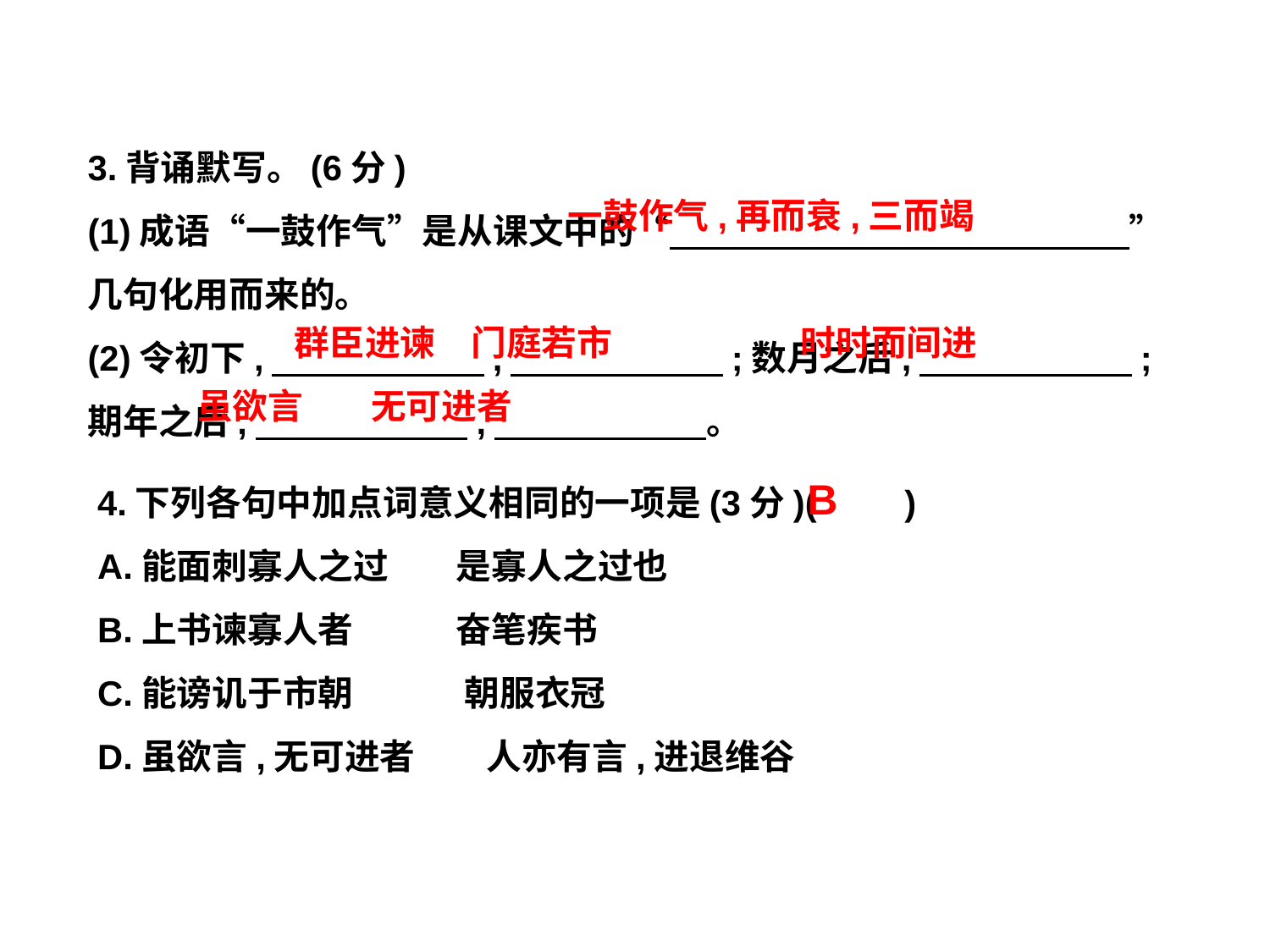

3.背诵默写。(6分)
(1)成语“一鼓作气”是从课文中的“　　　　　　　　　　　　　”几句化用而来的。
(2)令初下,　　　　　　,　　　　　　;数月之后,　　　　　　;期年之后,　　　　　　,　　　　　　。
                                             一鼓作气,再而衰,三而竭

           群臣进谏　门庭若市　                   时时而间进
虽欲言　    无可进者
4.下列各句中加点词意义相同的一项是(3分)(　　)
A.能面刺寡人之过　    是寡人之过也
B.上书谏寡人者　　    奋笔疾书
C.能谤讥于市朝　　     朝服衣冠
D.虽欲言,无可进者　　人亦有言,进退维谷
B